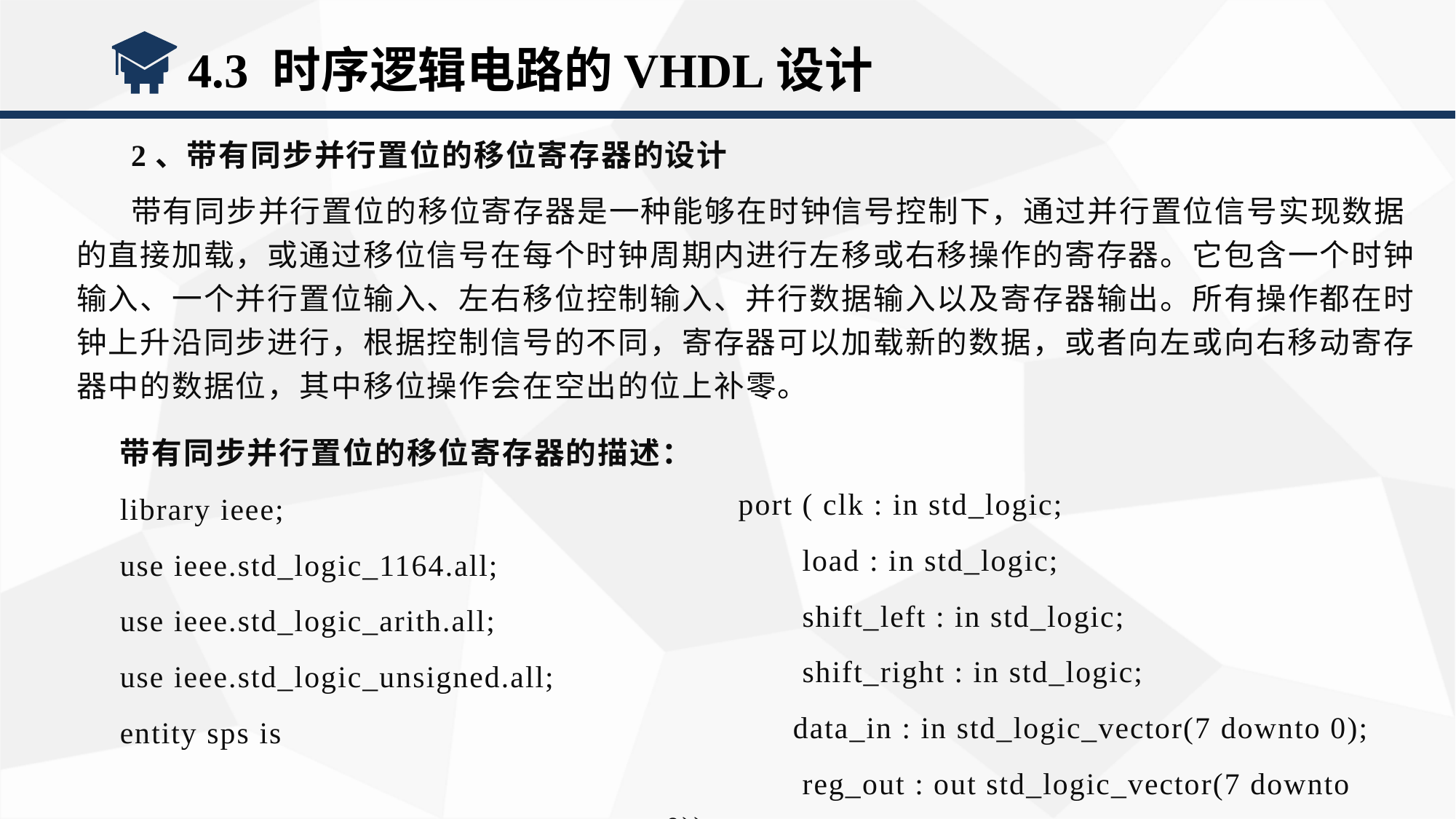

4.3 时序逻辑电路的VHDL设计

2、带有同步并行置位的移位寄存器的设计
带有同步并行置位的移位寄存器是一种能够在时钟信号控制下，通过并行置位信号实现数据的直接加载，或通过移位信号在每个时钟周期内进行左移或右移操作的寄存器。它包含一个时钟输入、一个并行置位输入、左右移位控制输入、并行数据输入以及寄存器输出。所有操作都在时钟上升沿同步进行，根据控制信号的不同，寄存器可以加载新的数据，或者向左或向右移动寄存器中的数据位，其中移位操作会在空出的位上补零。

带有同步并行置位的移位寄存器的描述：
library ieee;
use ieee.std_logic_1164.all;
use ieee.std_logic_arith.all;
use ieee.std_logic_unsigned.all;
entity sps is
  port ( clk : in std_logic;
         load : in std_logic;
         shift_left : in std_logic;
         shift_right : in std_logic;
        data_in : in std_logic_vector(7 downto 0);
         reg_out : out std_logic_vector(7 downto 0));